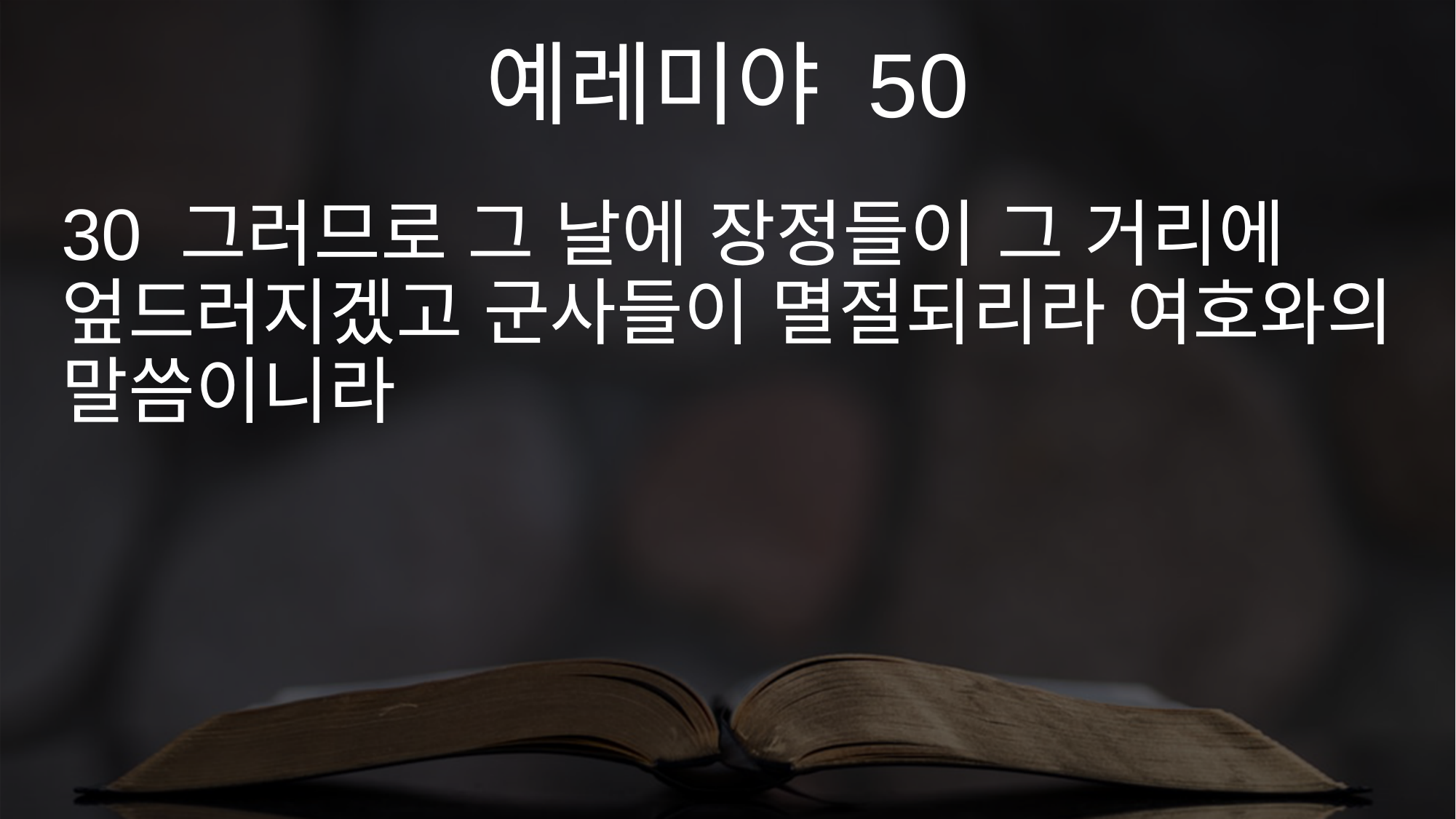

예레미야 50
30 그러므로 그 날에 장정들이 그 거리에 엎드러지겠고 군사들이 멸절되리라 여호와의 말씀이니라